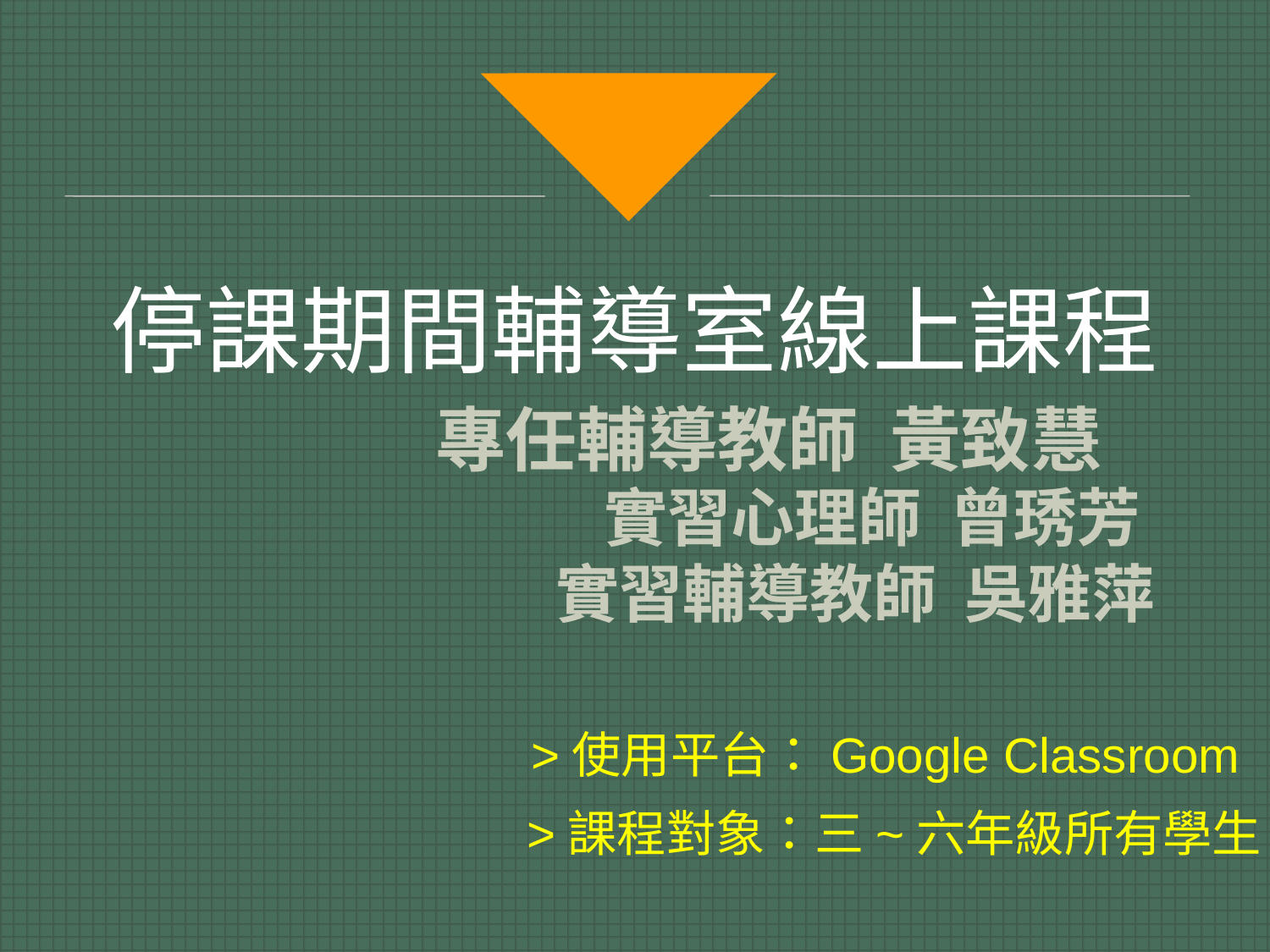

停課期間輔導室線上課程
       專任輔導教師  黃致慧
             實習心理師  曾琇芳
          實習輔導教師  吳雅萍
>使用平台：Google Classroom
>課程對象：三~六年級所有學生